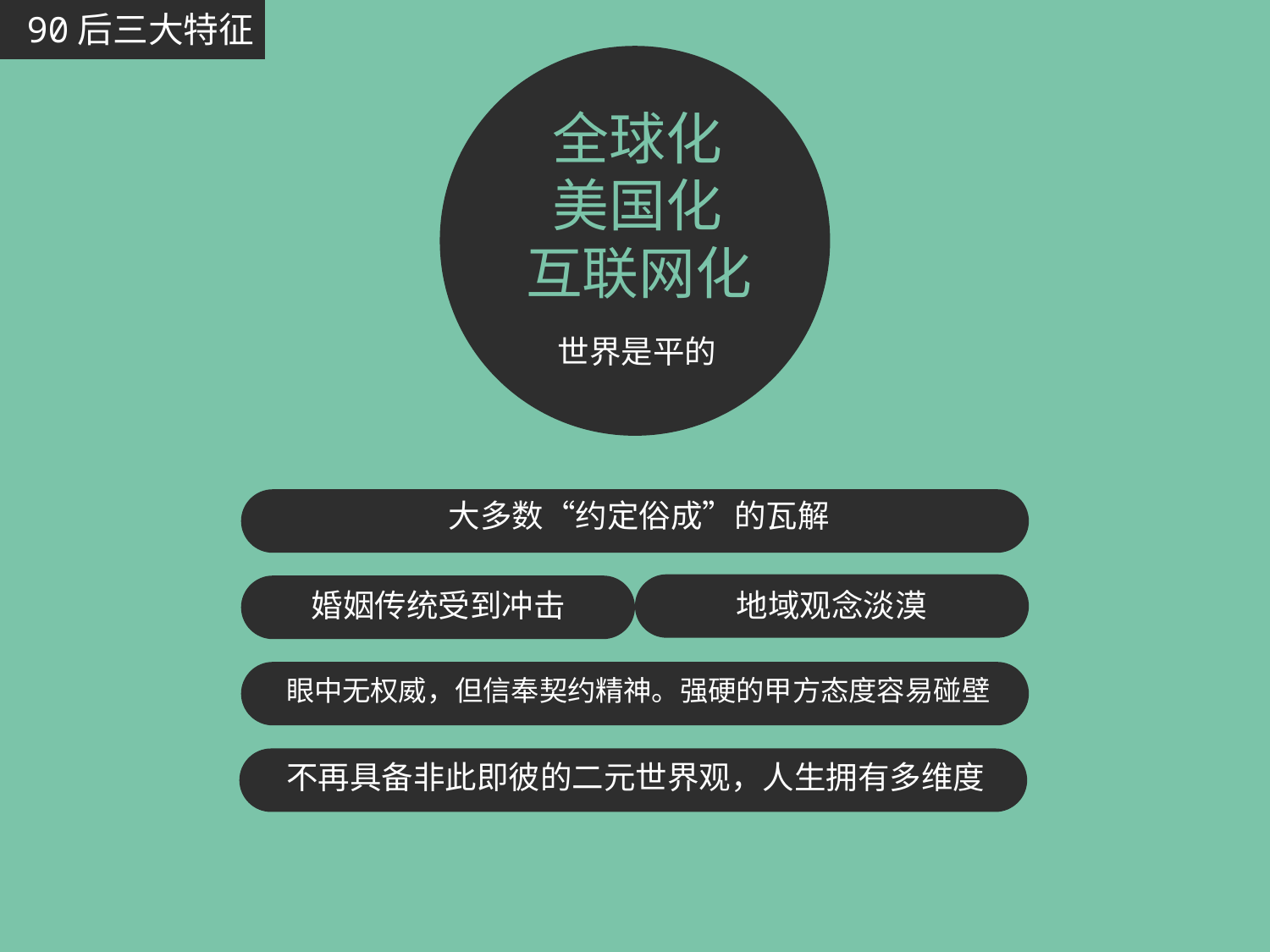

90后三大特征

			全球化
			美国化
		互联网化

				世界是平的

	大多数“约定俗成”的瓦解

婚姻传统受到冲击
地域观念淡漠

眼中无权威，但信奉契约精神。强硬的甲方态度容易碰壁

不再具备非此即彼的二元世界观，人生拥有多维度